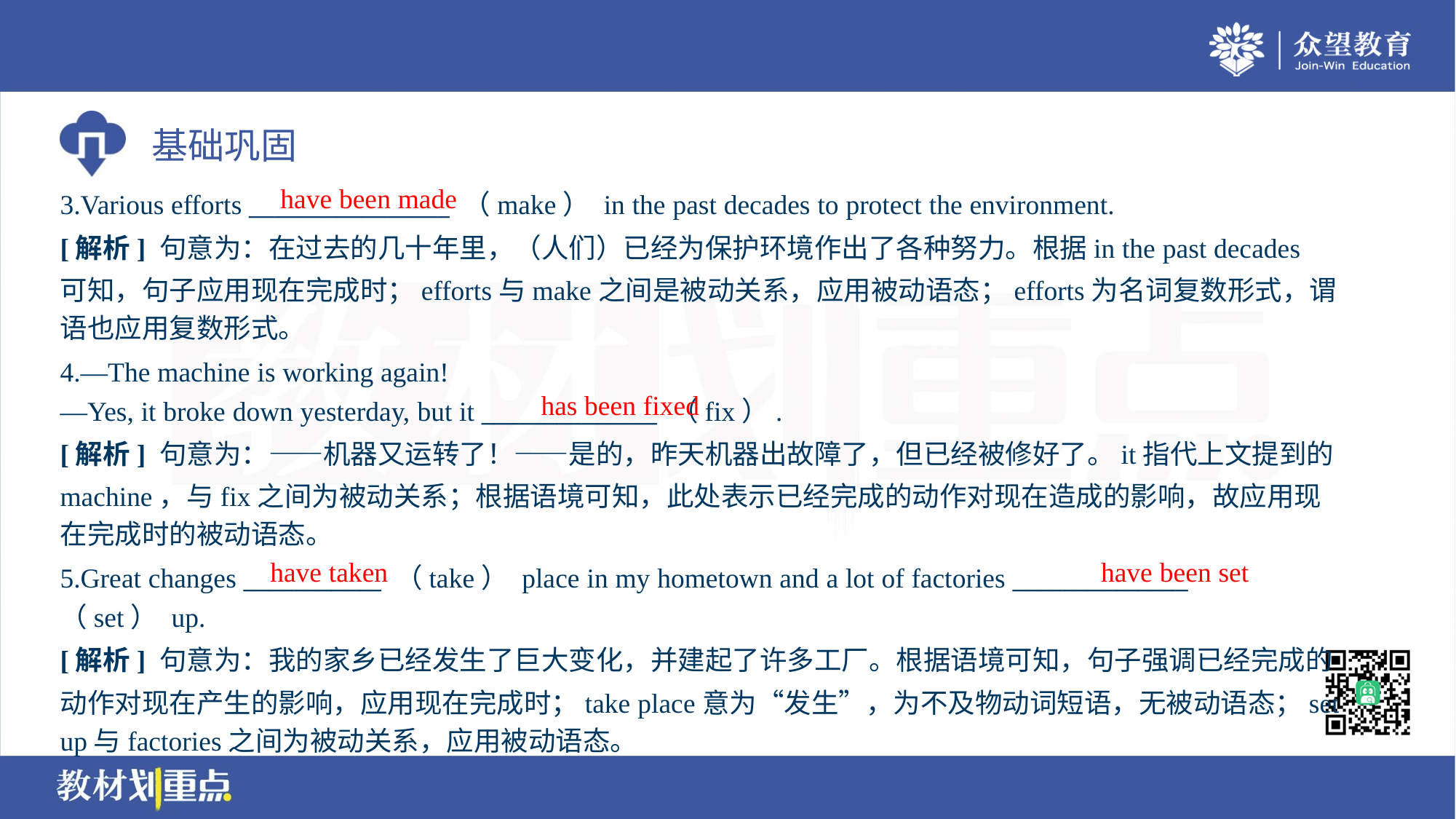

have been made
3.Various efforts ________________ （make） in the past decades to protect the environment.
[解析] 句意为：在过去的几十年里，（人们）已经为保护环境作出了各种努力。根据in the past decades
可知，句子应用现在完成时；efforts与make之间是被动关系，应用被动语态；efforts为名词复数形式，谓
语也应用复数形式。
4.—The machine is working again!
—Yes, it broke down yesterday, but it ______________ （fix）.
has been fixed
[解析] 句意为：——机器又运转了！——是的，昨天机器出故障了，但已经被修好了。it指代上文提到的
machine，与fix之间为被动关系；根据语境可知，此处表示已经完成的动作对现在造成的影响，故应用现
在完成时的被动语态。
have taken
have been set
5.Great changes ___________ （take） place in my hometown and a lot of factories ______________
（set） up.
[解析] 句意为：我的家乡已经发生了巨大变化，并建起了许多工厂。根据语境可知，句子强调已经完成的
动作对现在产生的影响，应用现在完成时；take place意为“发生”，为不及物动词短语，无被动语态；set
up与factories之间为被动关系，应用被动语态。